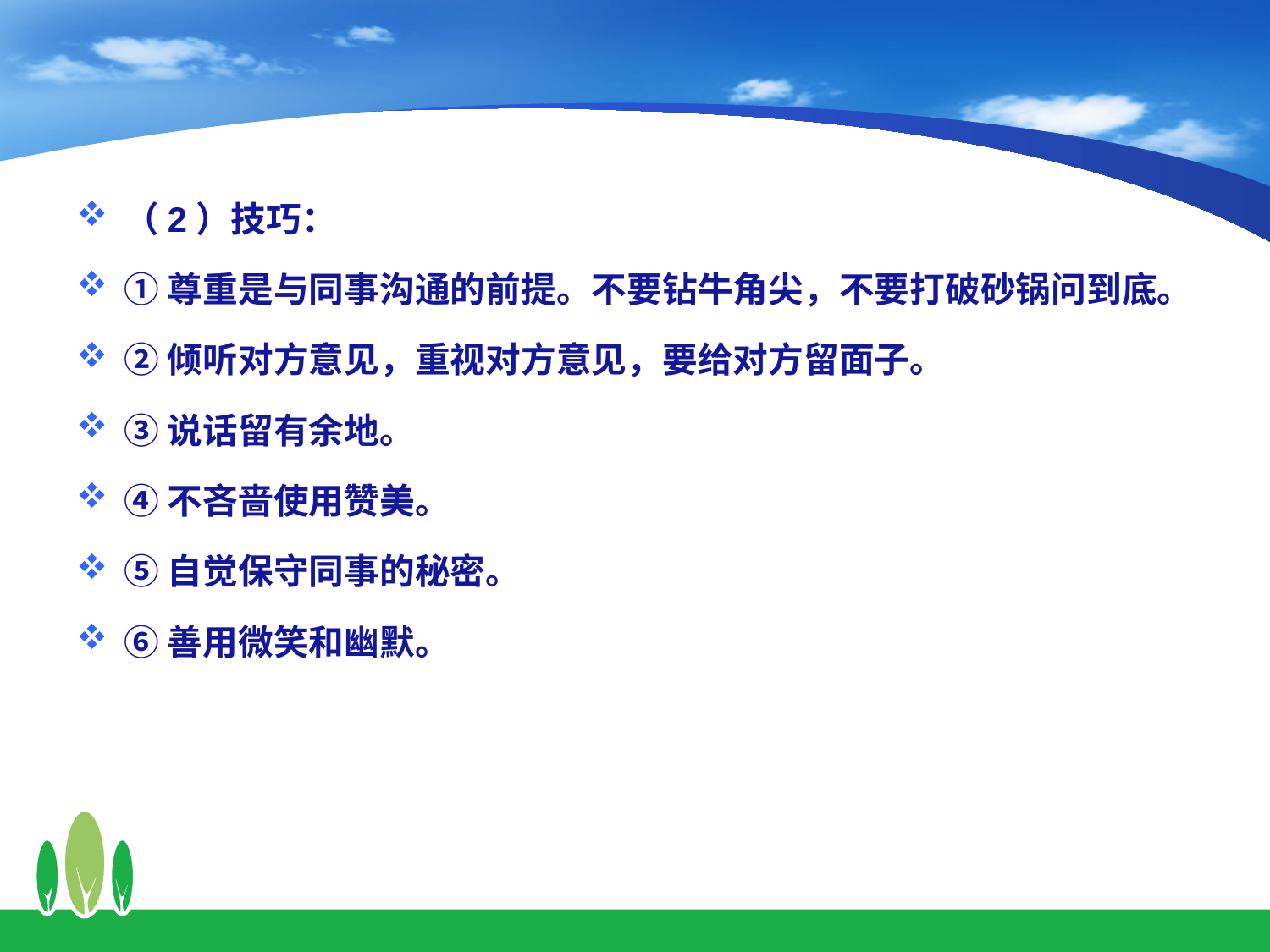

（2）技巧：
①尊重是与同事沟通的前提。不要钻牛角尖，不要打破砂锅问到底。
②倾听对方意见，重视对方意见，要给对方留面子。
③说话留有余地。
④不吝啬使用赞美。
⑤自觉保守同事的秘密。
⑥善用微笑和幽默。

83